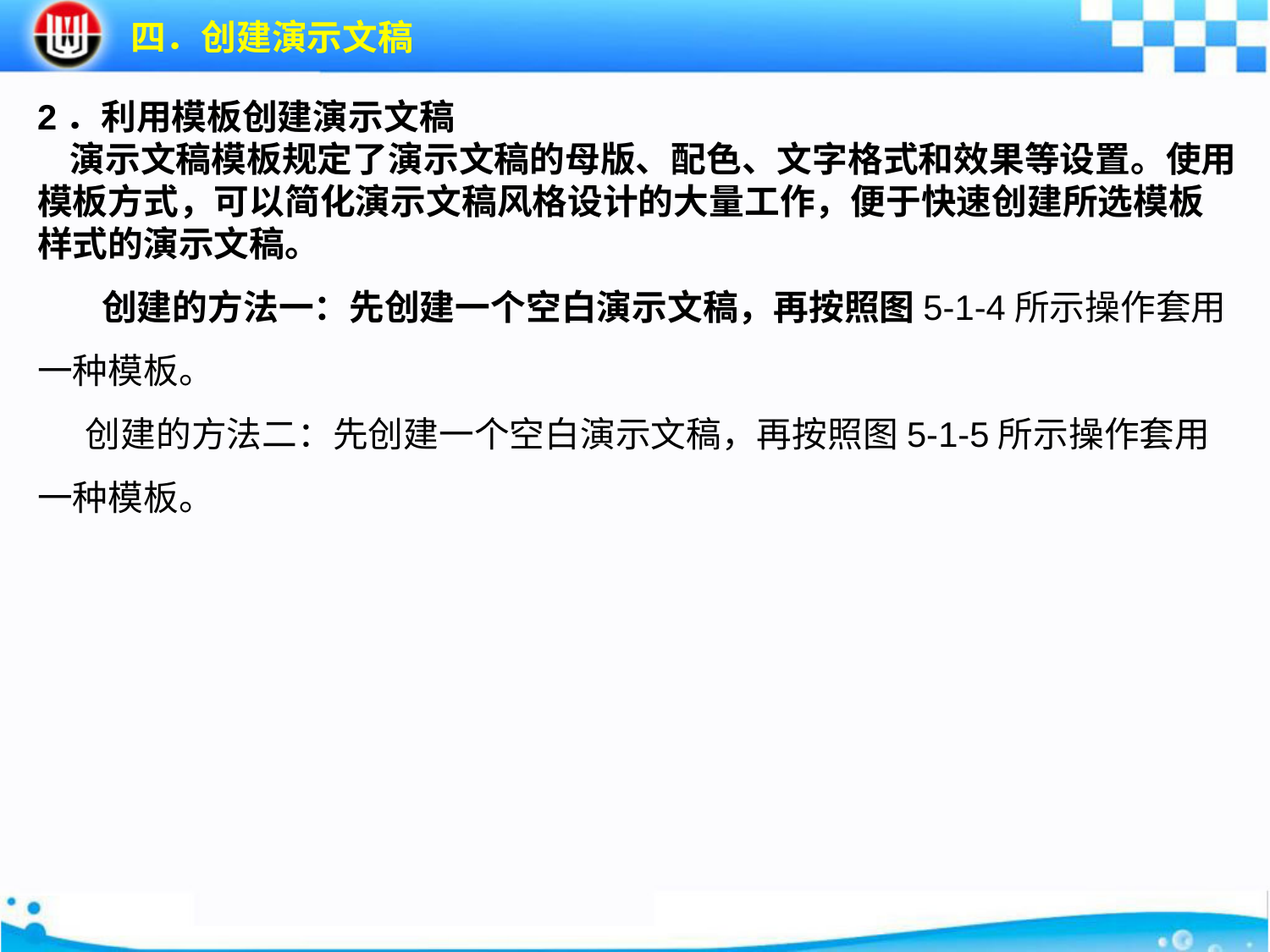

四．创建演示文稿
2．利用模板创建演示文稿   演示文稿模板规定了演示文稿的母版、配色、文字格式和效果等设置。使用模板方式，可以简化演示文稿风格设计的大量工作，便于快速创建所选模板样式的演示文稿。   创建的方法一：先创建一个空白演示文稿，再按照图5-1-4所示操作套用一种模板。
 创建的方法二：先创建一个空白演示文稿，再按照图5-1-5所示操作套用一种模板。